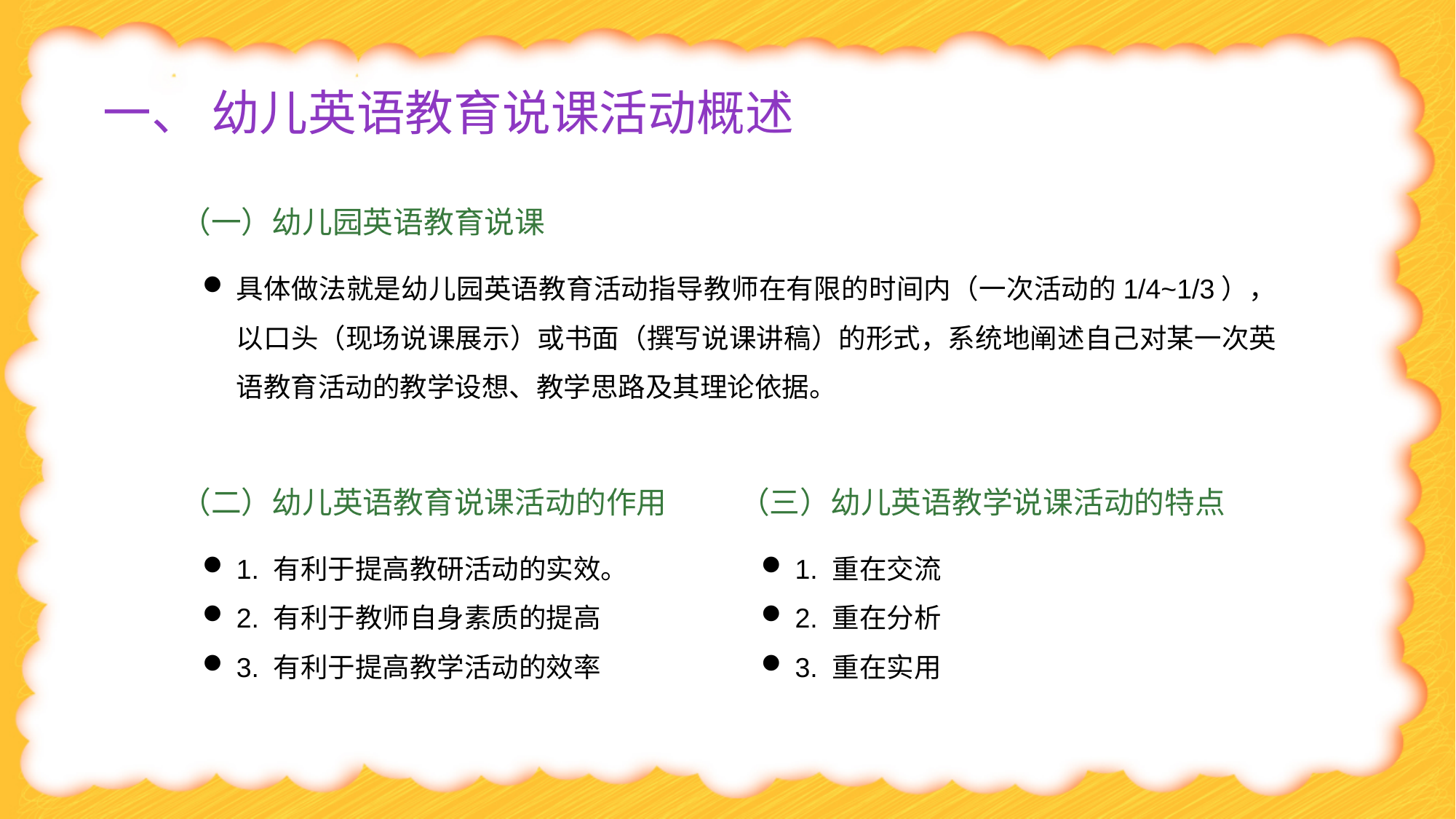

# 一、 幼儿英语教育说课活动概述
（一）幼儿园英语教育说课
具体做法就是幼儿园英语教育活动指导教师在有限的时间内（一次活动的1/4~1/3），以口头（现场说课展示）或书面（撰写说课讲稿）的形式，系统地阐述自己对某一次英语教育活动的教学设想、教学思路及其理论依据。
（二）幼儿英语教育说课活动的作用
（三）幼儿英语教学说课活动的特点
1. 有利于提高教研活动的实效。
2. 有利于教师自身素质的提高
3. 有利于提高教学活动的效率
1. 重在交流
2. 重在分析
3. 重在实用